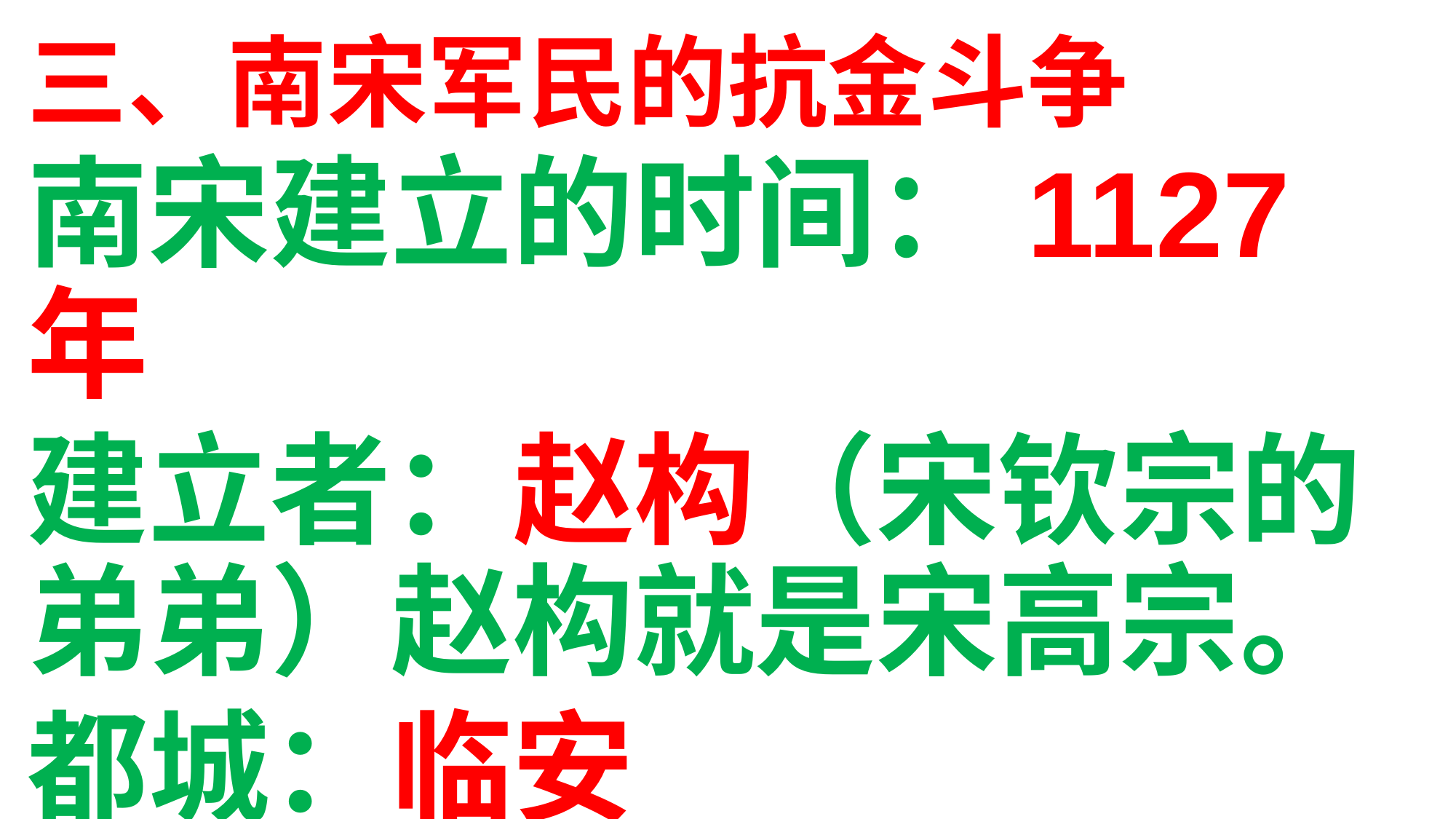

# 三、南宋军民的抗金斗争
南宋建立的时间：1127年
建立者：赵构（宋钦宗的弟弟）赵构就是宋高宗。
都城：临安